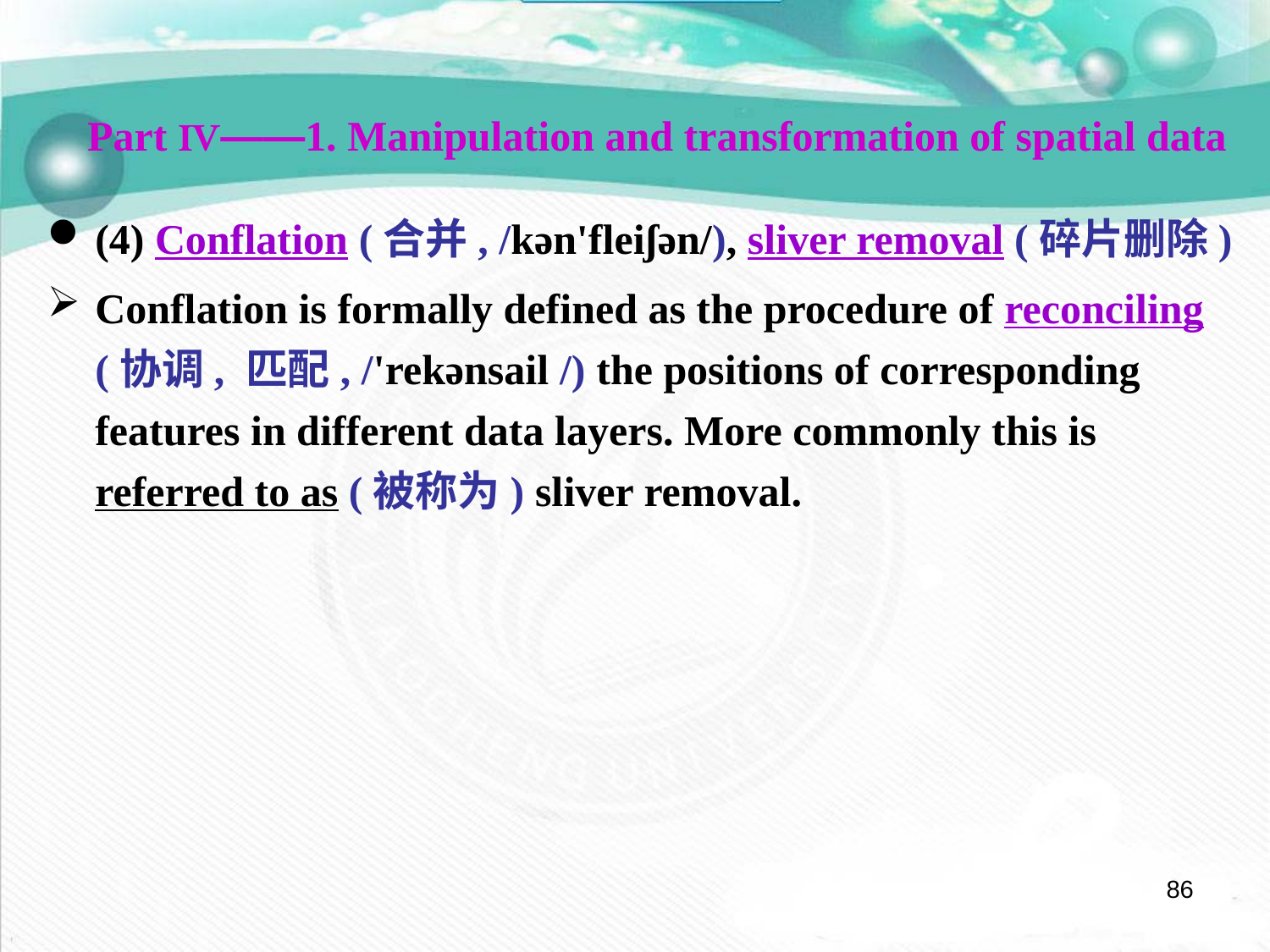

Part Ⅳ——1. Manipulation and transformation of spatial data
(4) Conflation (合并, /kən'fleiʃən/), sliver removal (碎片删除)
Conflation is formally defined as the procedure of reconciling (协调, 匹配, /'rekənsail /) the positions of corresponding features in different data layers. More commonly this is referred to as (被称为) sliver removal.
86